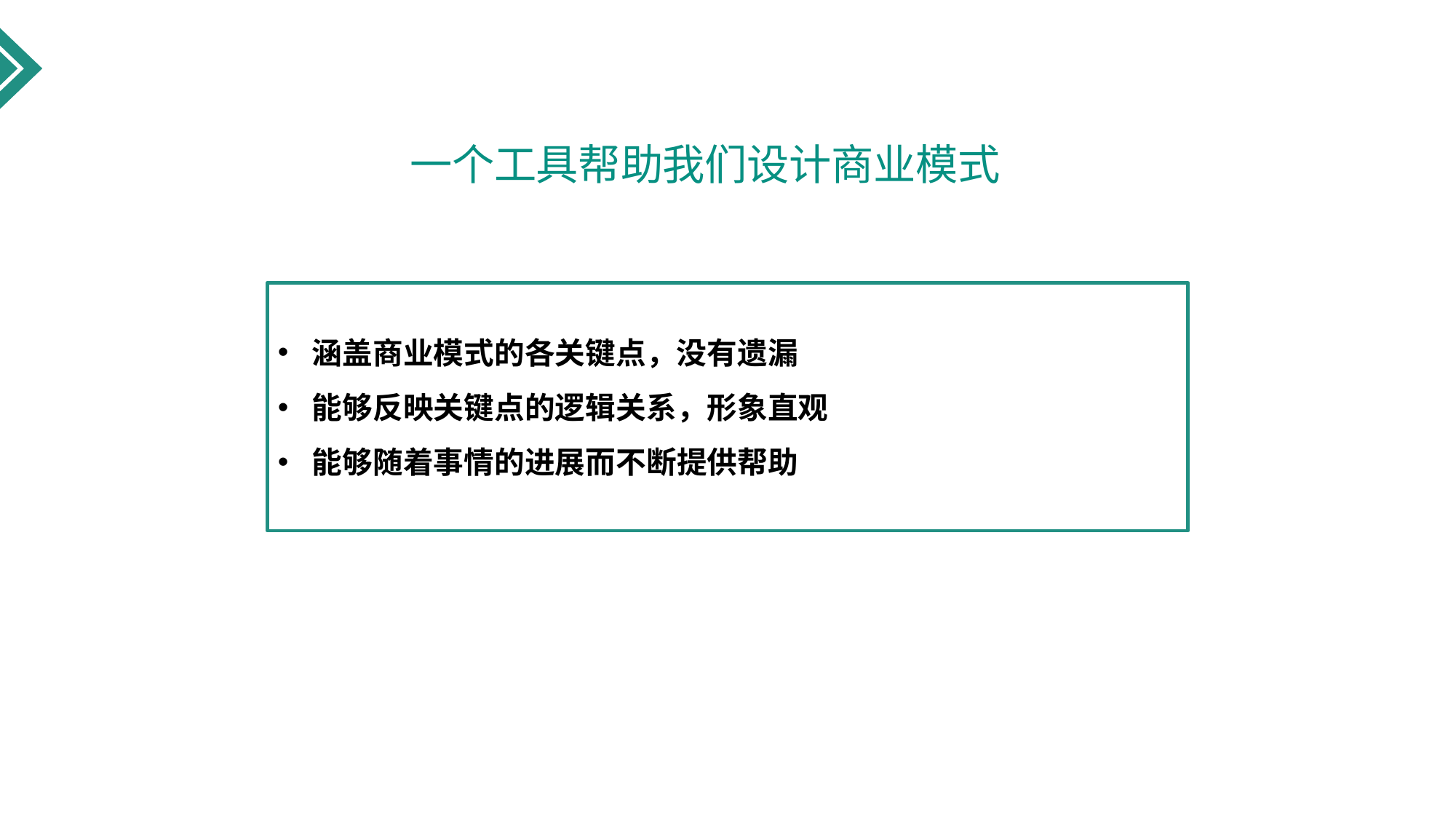

# 一个工具帮助我们设计商业模式

涵盖商业模式的各关键点，没有遗漏
能够反映关键点的逻辑关系，形象直观
能够随着事情的进展而不断提供帮助